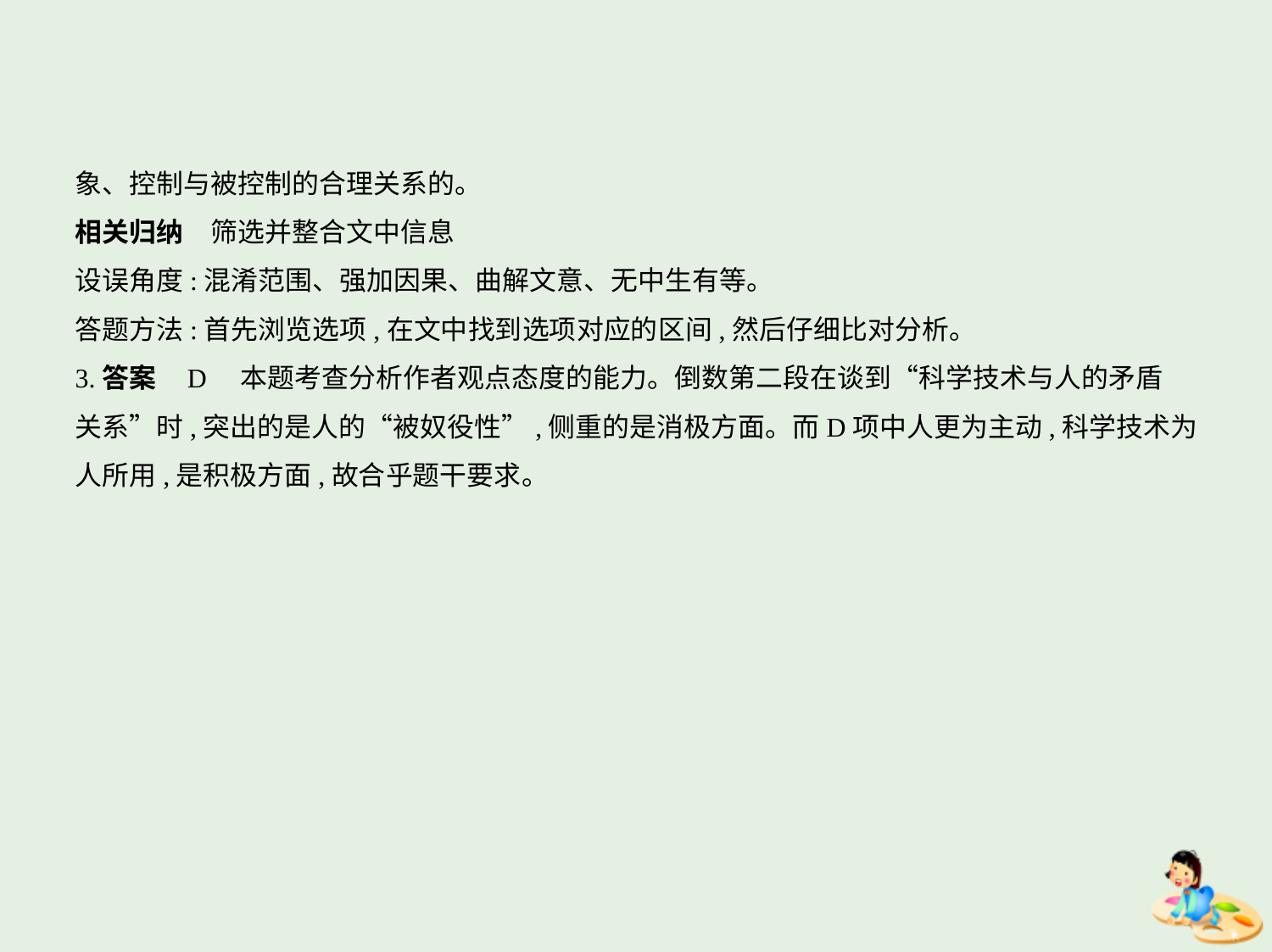

象、控制与被控制的合理关系的。
相关归纳　筛选并整合文中信息
设误角度:混淆范围、强加因果、曲解文意、无中生有等。
答题方法:首先浏览选项,在文中找到选项对应的区间,然后仔细比对分析。
3.答案    D　本题考查分析作者观点态度的能力。倒数第二段在谈到“科学技术与人的矛盾
关系”时,突出的是人的“被奴役性”,侧重的是消极方面。而D项中人更为主动,科学技术为
人所用,是积极方面,故合乎题干要求。